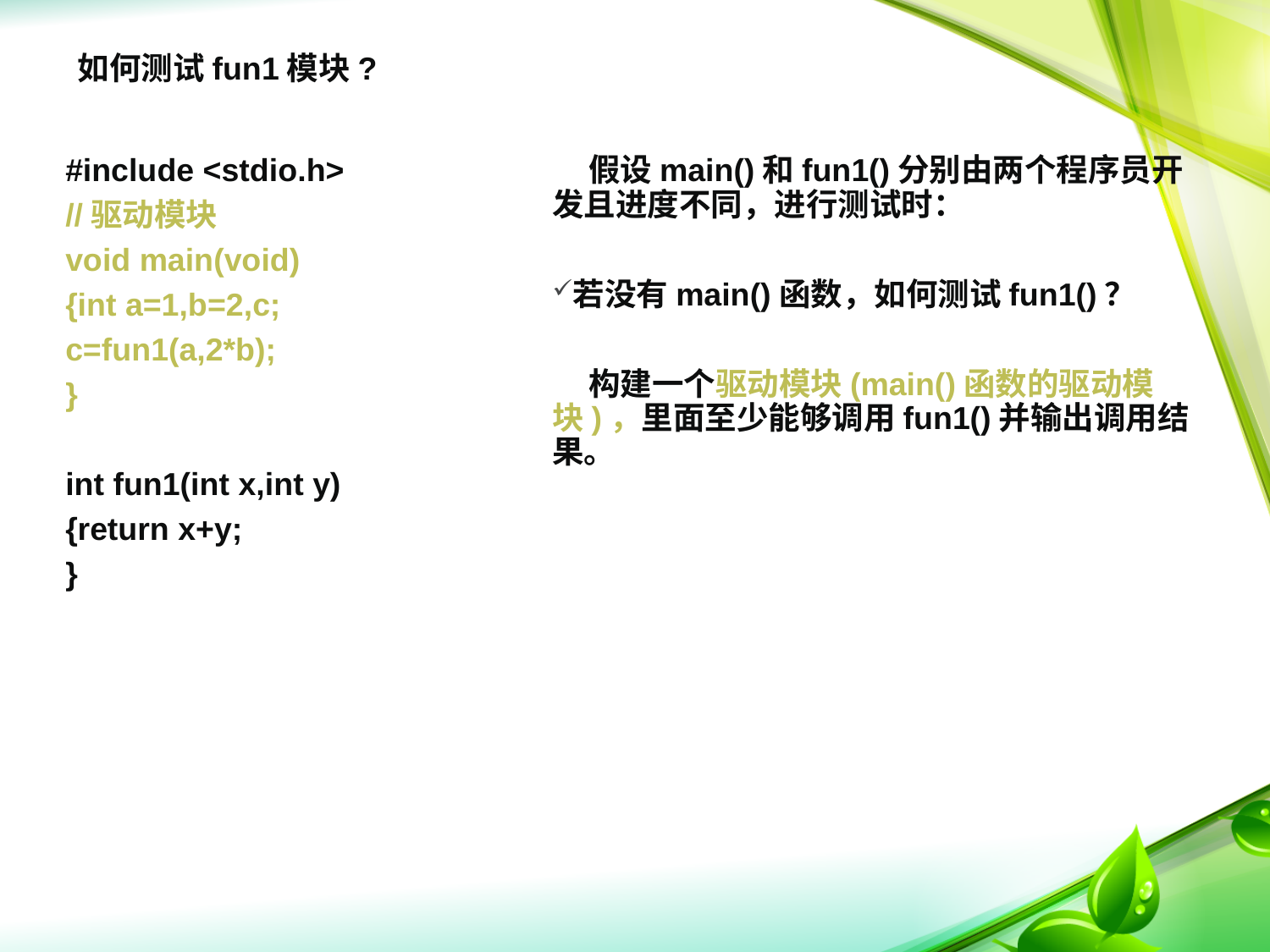

如何测试fun1模块?
#include <stdio.h>
//驱动模块
void main(void)
{int a=1,b=2,c;
c=fun1(a,2*b);
}

int fun1(int x,int y)
{return x+y;
}
    假设main()和fun1()分别由两个程序员开发且进度不同，进行测试时：

若没有main()函数，如何测试fun1()？

    构建一个驱动模块(main()函数的驱动模块)，里面至少能够调用fun1()并输出调用结果。